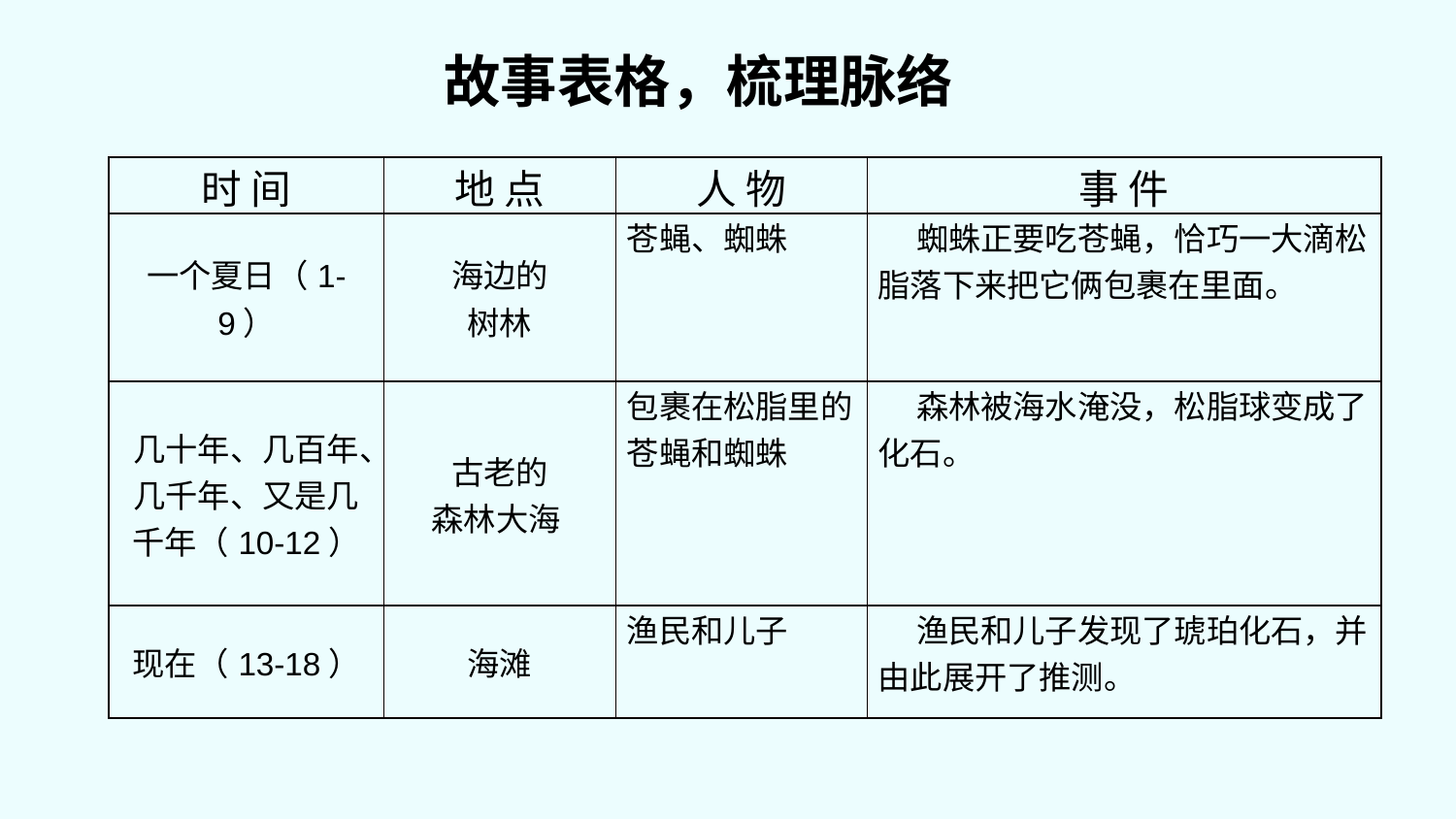

故事表格，梳理脉络
| 时 间 | 地 点 | 人 物 | 事 件 |
| --- | --- | --- | --- |
| 一个夏日（1-9） | 海边的 树林 | 苍蝇、蜘蛛 | 蜘蛛正要吃苍蝇，恰巧一大滴松脂落下来把它俩包裹在里面。 |
| 几十年、几百年、几千年、又是几千年（10-12） | 古老的 森林大海 | 包裹在松脂里的苍蝇和蜘蛛 | 森林被海水淹没，松脂球变成了化石。 |
| 现在（13-18） | 海滩 | 渔民和儿子 | 渔民和儿子发现了琥珀化石，并由此展开了推测。 |